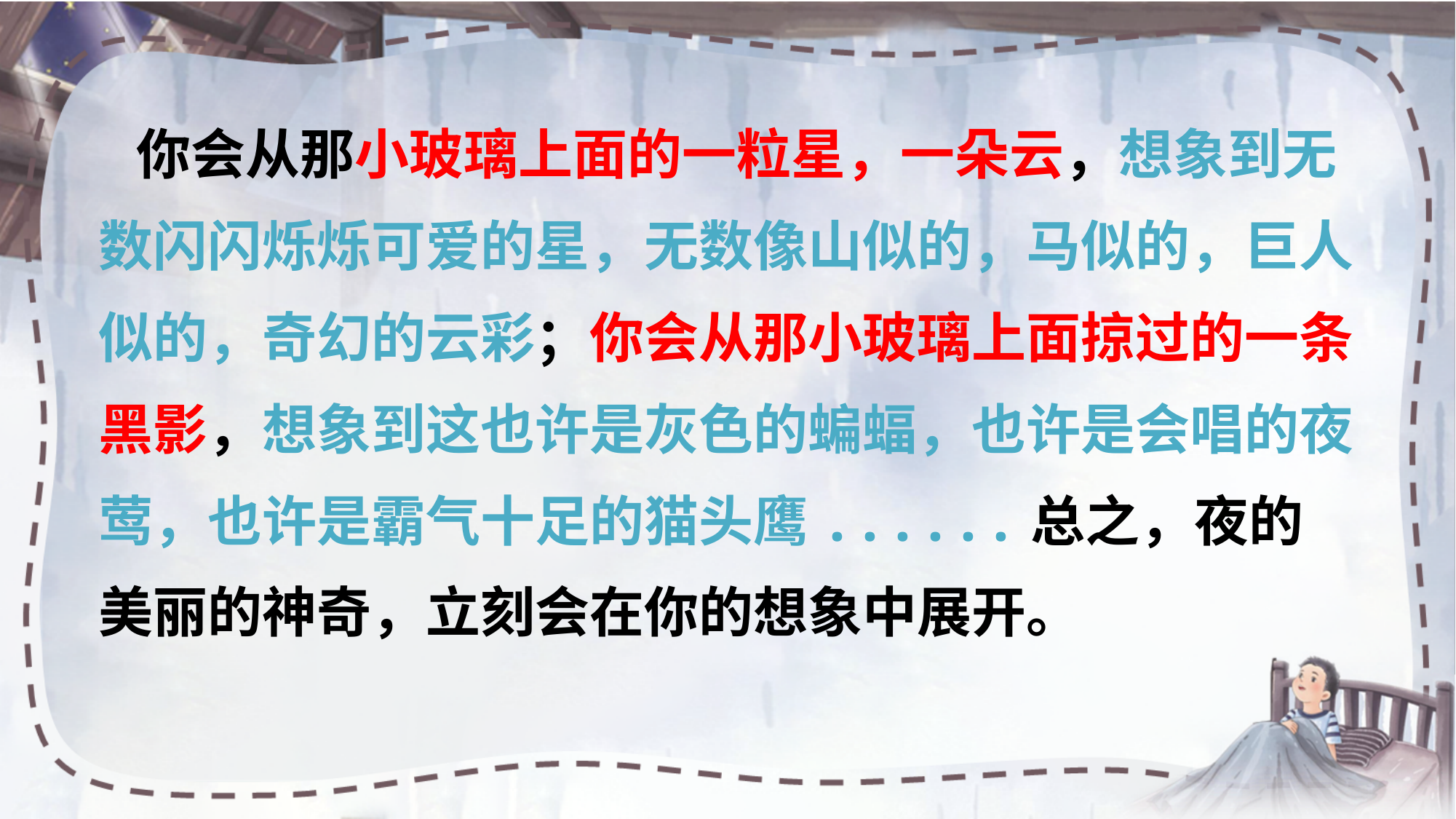

你会从那小玻璃上面的一粒星，一朵云，想象到无数闪闪烁烁可爱的星，无数像山似的，马似的，巨人似的，奇幻的云彩；你会从那小玻璃上面掠过的一条黑影，想象到这也许是灰色的蝙蝠，也许是会唱的夜莺，也许是霸气十足的猫头鹰......总之，夜的美丽的神奇，立刻会在你的想象中展开。